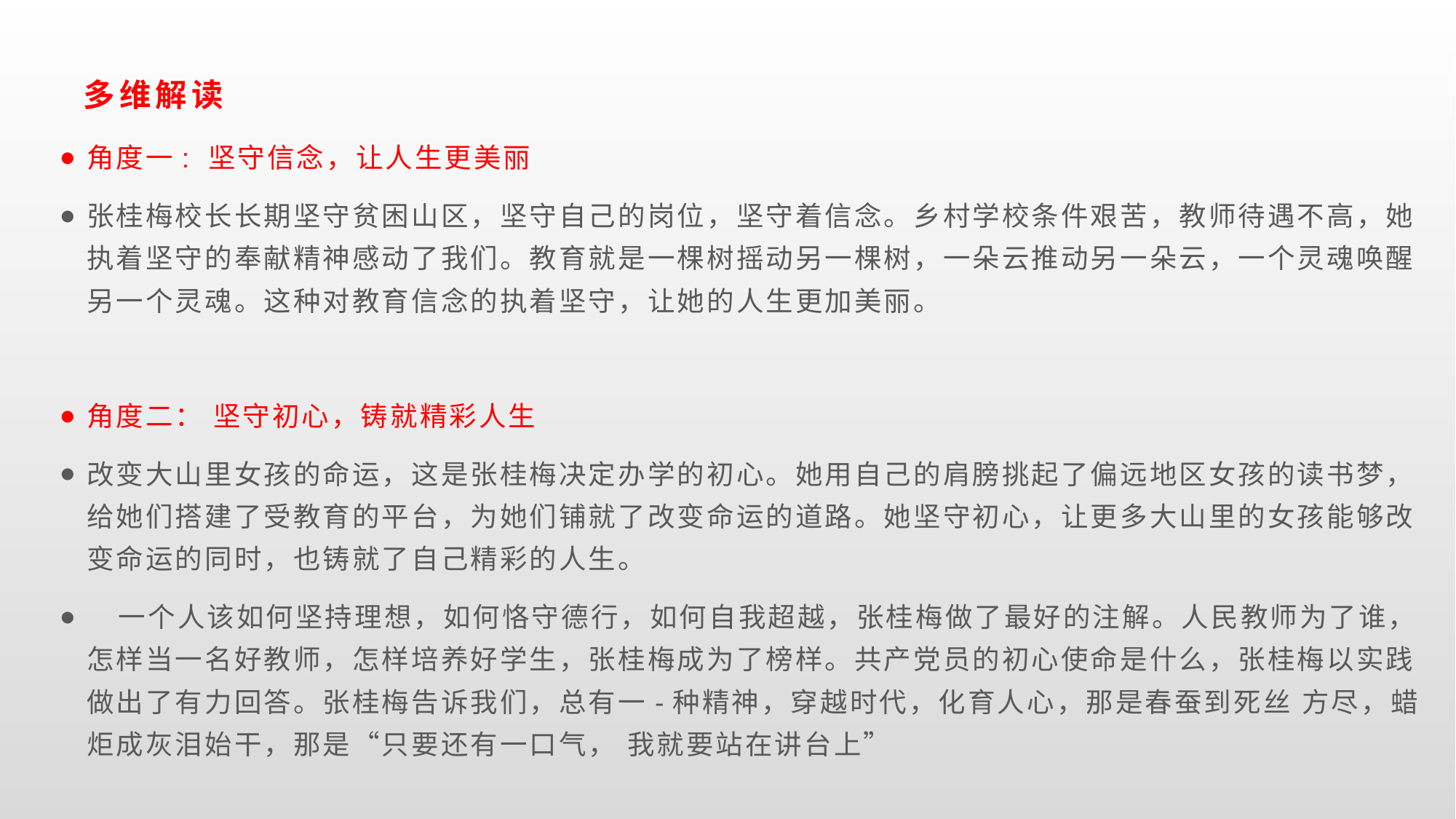

# 多维解读
角度一: 坚守信念，让人生更美丽
张桂梅校长长期坚守贫困山区，坚守自己的岗位，坚守着信念。乡村学校条件艰苦，教师待遇不高，她执着坚守的奉献精神感动了我们。教育就是一棵树摇动另一棵树，一朵云推动另一朵云，一个灵魂唤醒另一个灵魂。这种对教育信念的执着坚守，让她的人生更加美丽。

角度二： 坚守初心，铸就精彩人生
改变大山里女孩的命运，这是张桂梅决定办学的初心。她用自己的肩膀挑起了偏远地区女孩的读书梦，给她们搭建了受教育的平台，为她们铺就了改变命运的道路。她坚守初心，让更多大山里的女孩能够改变命运的同时，也铸就了自己精彩的人生。
   一个人该如何坚持理想，如何恪守德行，如何自我超越，张桂梅做了最好的注解。人民教师为了谁，怎样当一名好教师，怎样培养好学生，张桂梅成为了榜样。共产党员的初心使命是什么，张桂梅以实践做出了有力回答。张桂梅告诉我们，总有一-种精神，穿越时代，化育人心，那是春蚕到死丝 方尽，蜡炬成灰泪始干，那是“只要还有一口气， 我就要站在讲台上”